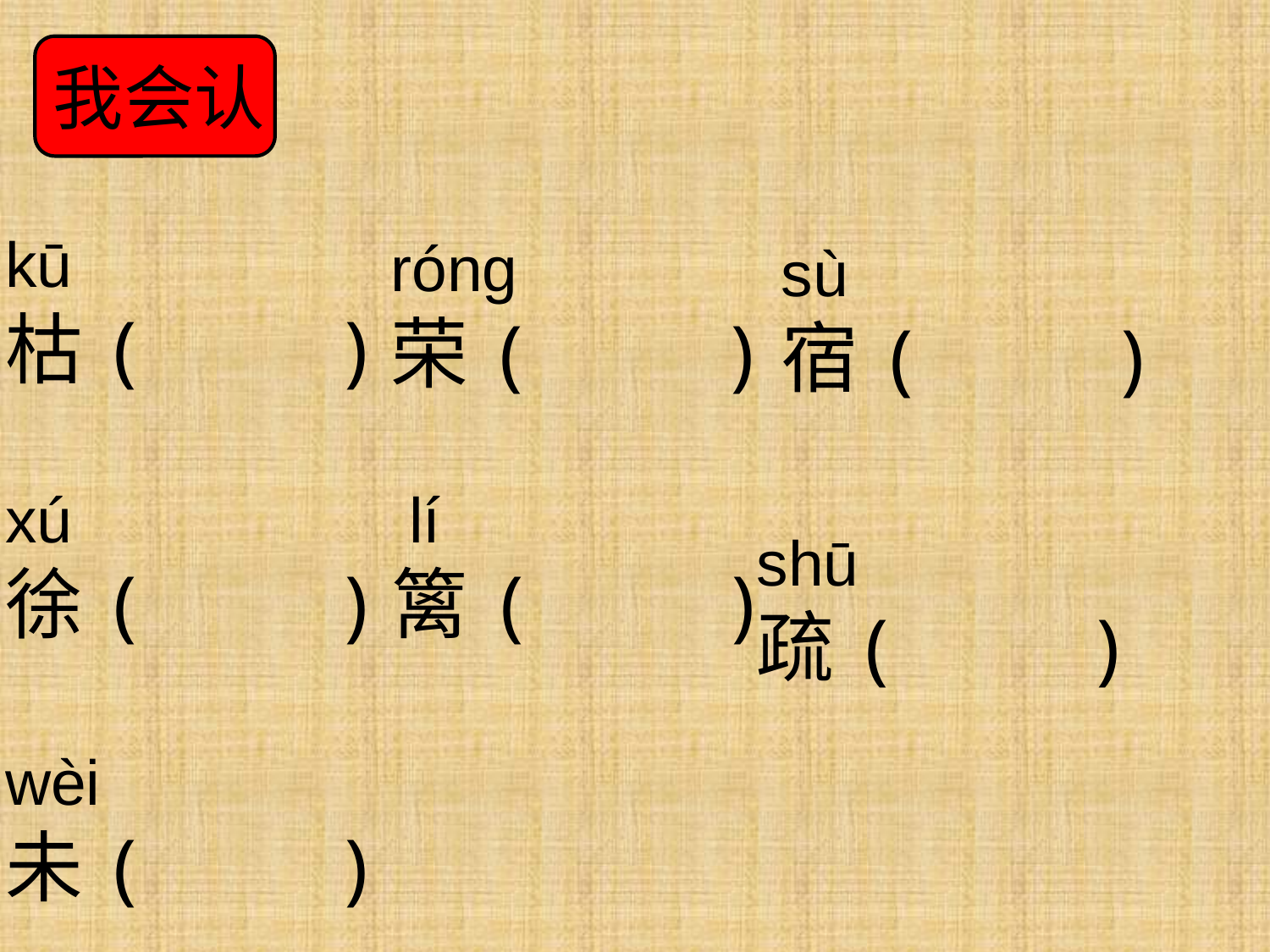

我会认
kū
枯(    )
róng
荣(    )
sù
宿(    )
 lí
篱(    )
xú
徐(    )
shū
疏(    )
wèi
未(    )